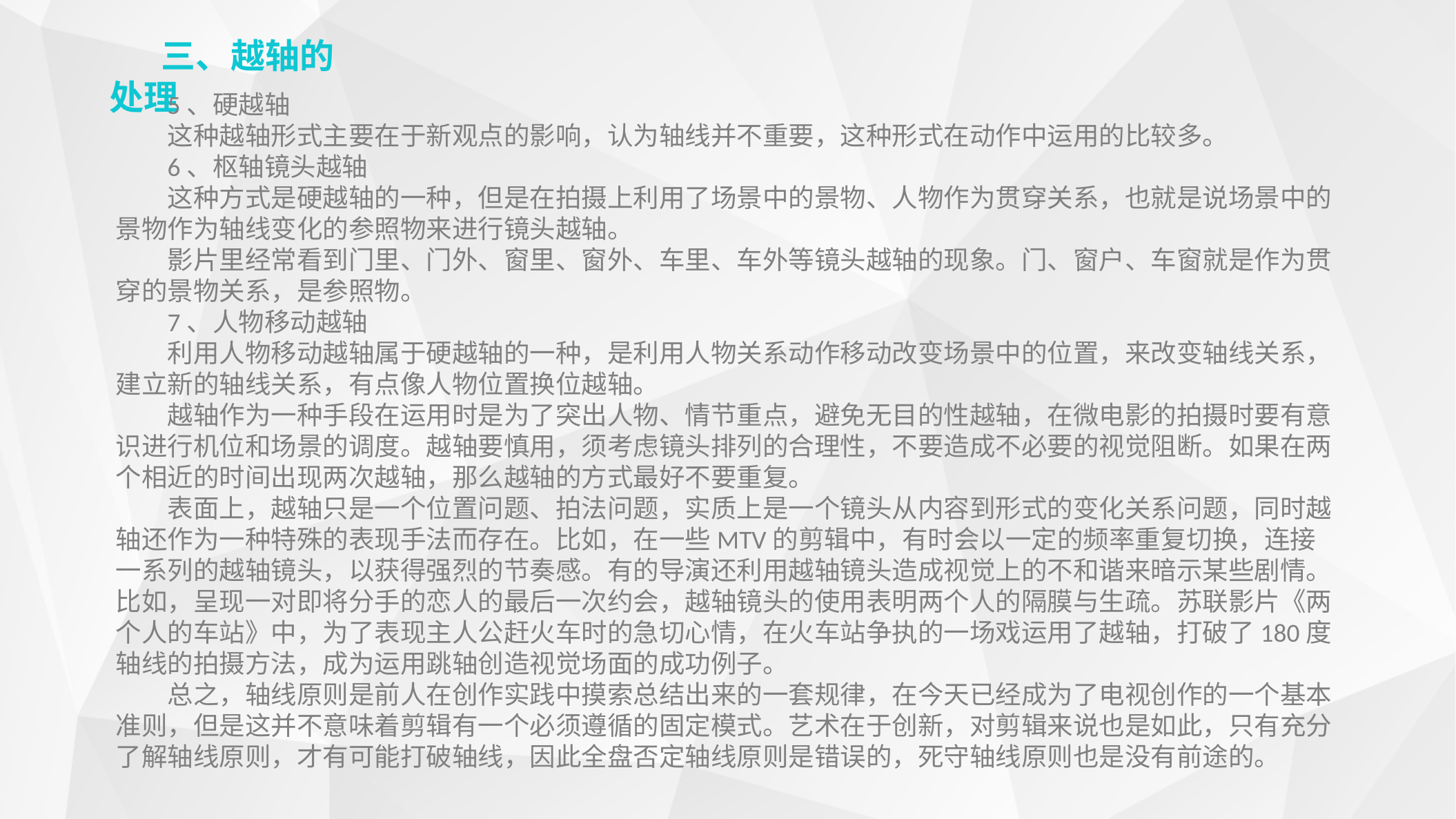

三、越轴的处理
5、硬越轴
这种越轴形式主要在于新观点的影响，认为轴线并不重要，这种形式在动作中运用的比较多。
6、枢轴镜头越轴
这种方式是硬越轴的一种，但是在拍摄上利用了场景中的景物、人物作为贯穿关系，也就是说场景中的景物作为轴线变化的参照物来进行镜头越轴。
影片里经常看到门里、门外、窗里、窗外、车里、车外等镜头越轴的现象。门、窗户、车窗就是作为贯穿的景物关系，是参照物。
7、人物移动越轴
利用人物移动越轴属于硬越轴的一种，是利用人物关系动作移动改变场景中的位置，来改变轴线关系，建立新的轴线关系，有点像人物位置换位越轴。
越轴作为一种手段在运用时是为了突出人物、情节重点，避免无目的性越轴，在微电影的拍摄时要有意识进行机位和场景的调度。越轴要慎用，须考虑镜头排列的合理性，不要造成不必要的视觉阻断。如果在两个相近的时间出现两次越轴，那么越轴的方式最好不要重复。
表面上，越轴只是一个位置问题、拍法问题，实质上是一个镜头从内容到形式的变化关系问题，同时越轴还作为一种特殊的表现手法而存在。比如，在一些MTV的剪辑中，有时会以一定的频率重复切换，连接一系列的越轴镜头，以获得强烈的节奏感。有的导演还利用越轴镜头造成视觉上的不和谐来暗示某些剧情。比如，呈现一对即将分手的恋人的最后一次约会，越轴镜头的使用表明两个人的隔膜与生疏。苏联影片《两个人的车站》中，为了表现主人公赶火车时的急切心情，在火车站争执的一场戏运用了越轴，打破了180度轴线的拍摄方法，成为运用跳轴创造视觉场面的成功例子。
总之，轴线原则是前人在创作实践中摸索总结出来的一套规律，在今天已经成为了电视创作的一个基本准则，但是这并不意味着剪辑有一个必须遵循的固定模式。艺术在于创新，对剪辑来说也是如此，只有充分了解轴线原则，才有可能打破轴线，因此全盘否定轴线原则是错误的，死守轴线原则也是没有前途的。